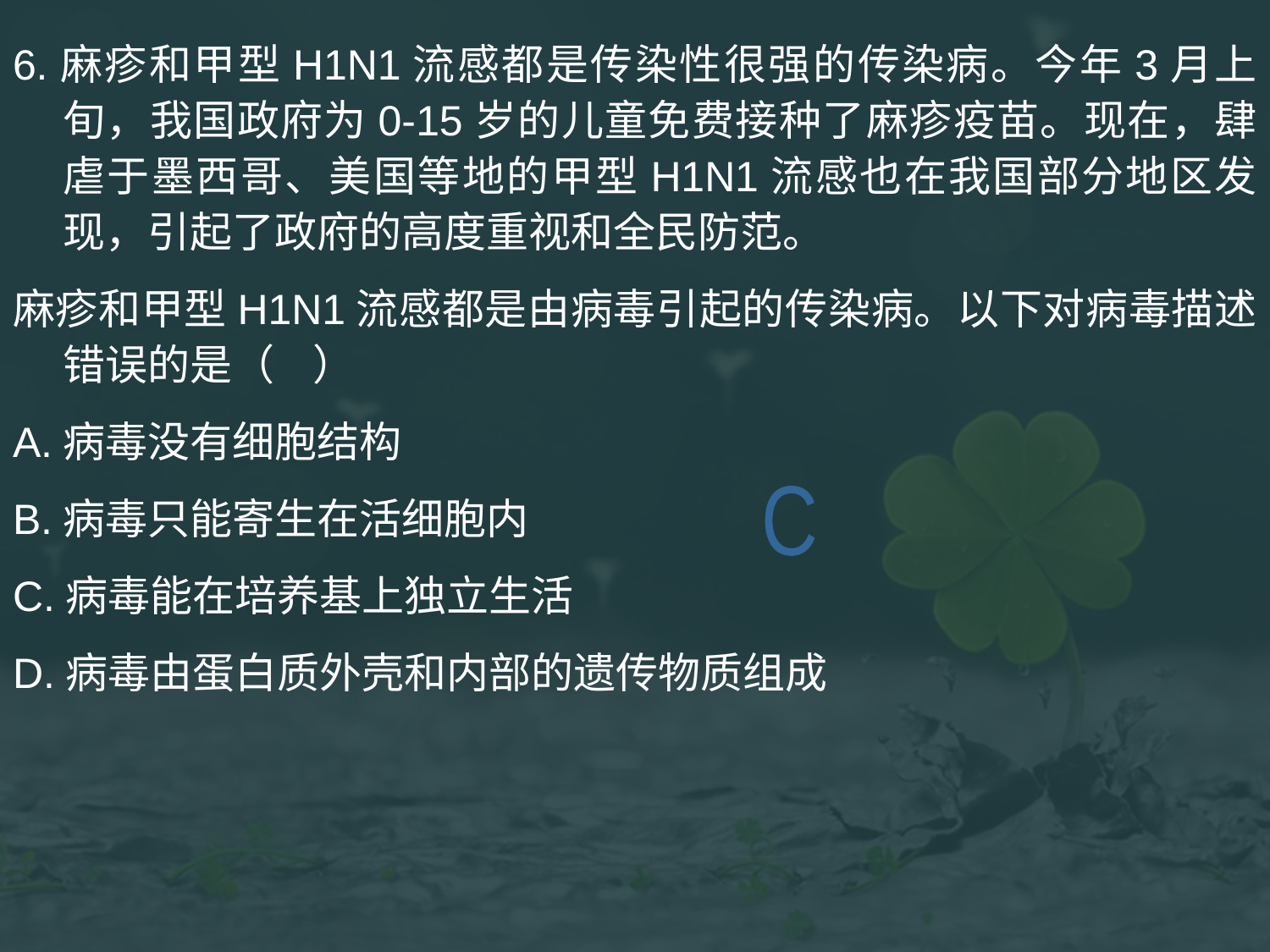

6.麻疹和甲型H1N1流感都是传染性很强的传染病。今年3月上旬，我国政府为0-15岁的儿童免费接种了麻疹疫苗。现在，肆虐于墨西哥、美国等地的甲型H1N1流感也在我国部分地区发现，引起了政府的高度重视和全民防范。
麻疹和甲型H1N1流感都是由病毒引起的传染病。以下对病毒描述错误的是（    ）
A.病毒没有细胞结构
B.病毒只能寄生在活细胞内
C.病毒能在培养基上独立生活
D.病毒由蛋白质外壳和内部的遗传物质组成
C